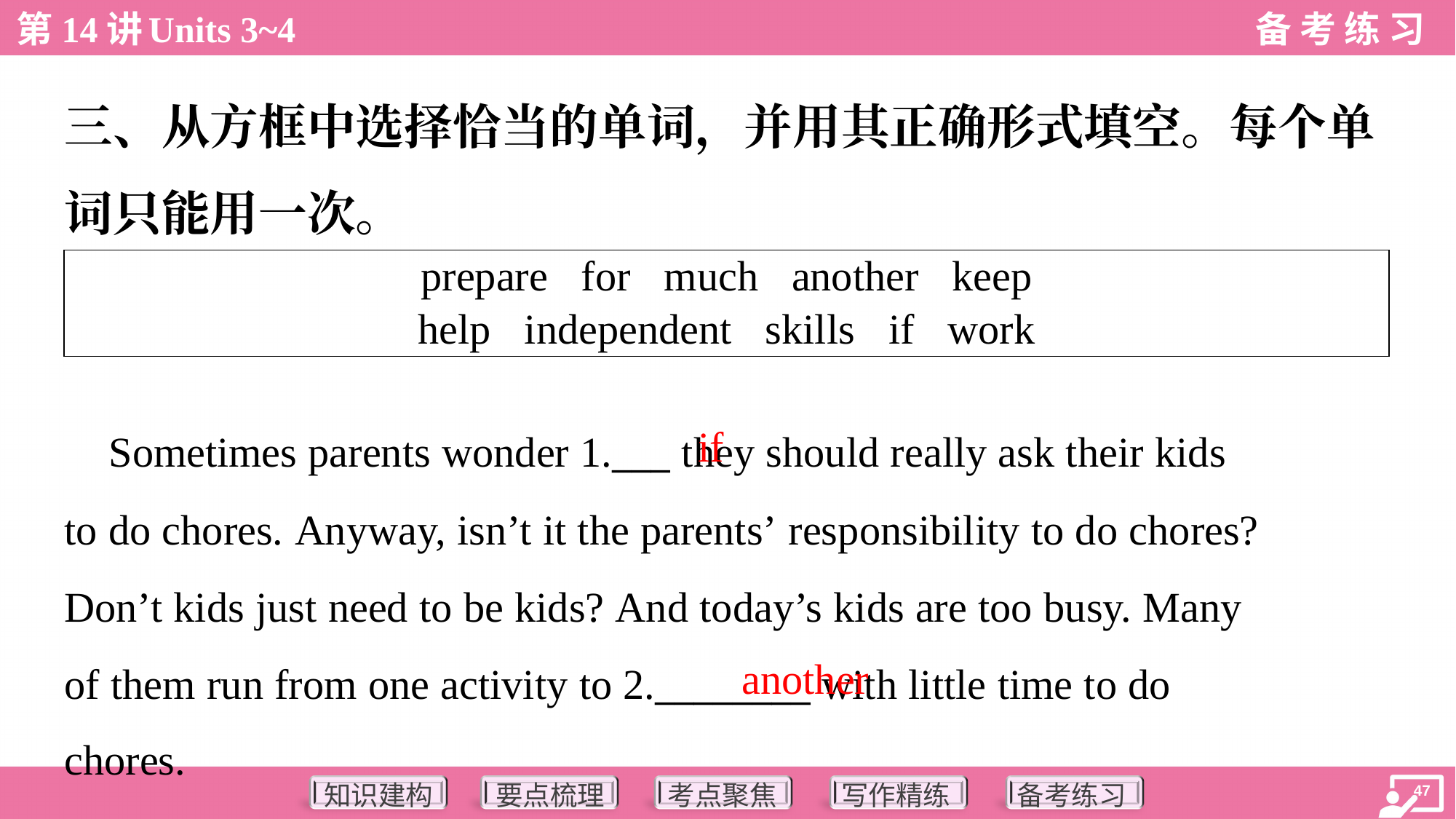

三、从方框中选择恰当的单词，并用其正确形式填空。每个单
词只能用一次。
| prepare for much another keep help independent skills if work |
| --- |
if
    Sometimes parents wonder 1.___ they should really ask their kids
to do chores. Anyway, isn’t it the parents’ responsibility to do chores?
Don’t kids just need to be kids? And today’s kids are too busy. Many
of them run from one activity to 2.________ with little time to do
chores.
another